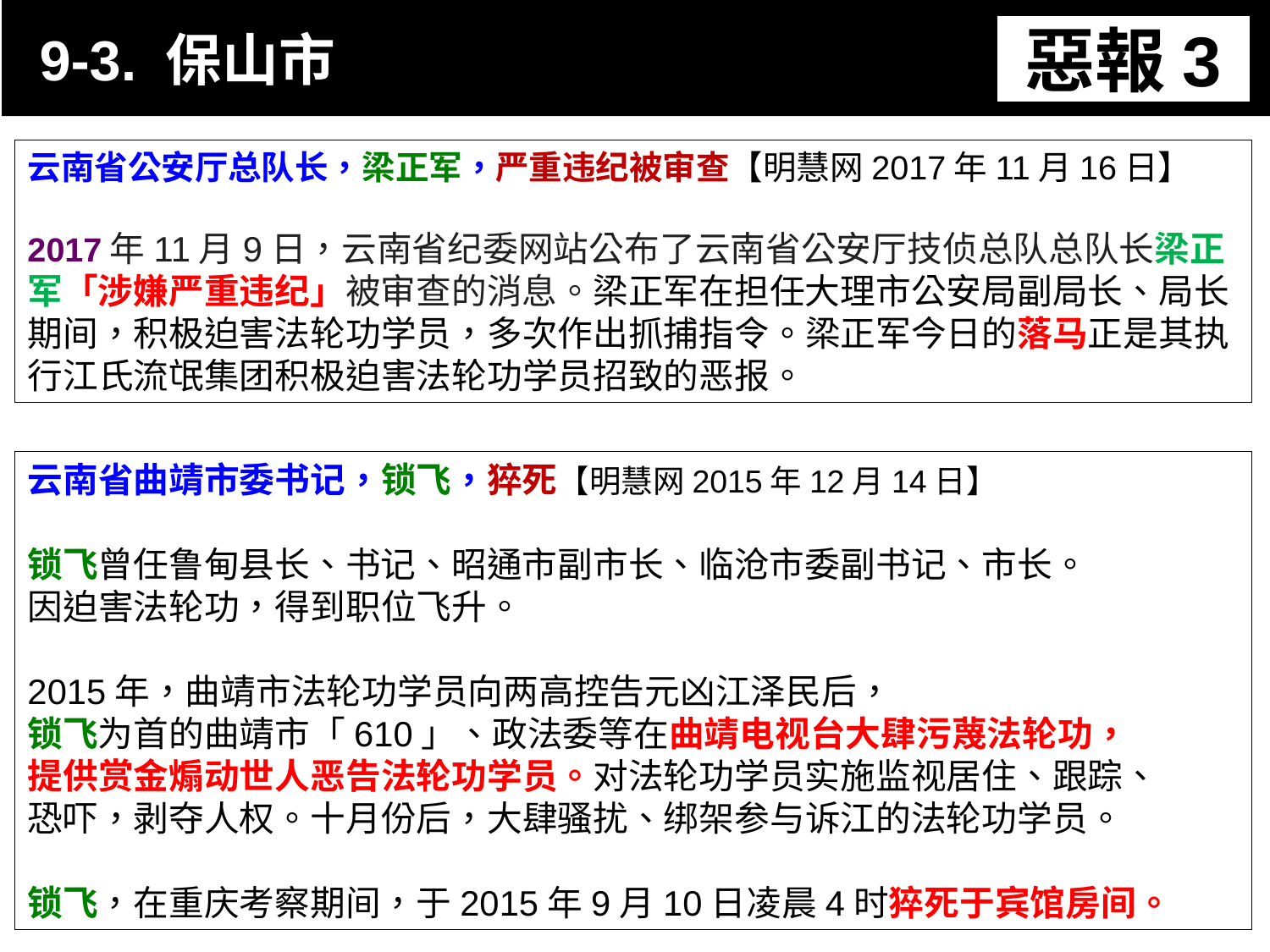

9-3. 保山市
惡報3

11-3. XX市官員惡報實例
云南省公安厅总队长，梁正军，严重违纪被审查【明慧网2017年11月16日】

2017年11月9日，云南省纪委网站公布了云南省公安厅技侦总队总队长梁正军「涉嫌严重违纪」被审查的消息。梁正军在担任大理市公安局副局长、局长期间，积极迫害法轮功学员，多次作出抓捕指令。梁正军今日的落马正是其执行江氏流氓集团积极迫害法轮功学员招致的恶报。
云南省曲靖市委书记，锁飞，猝死【明慧网2015年12月14日】

锁飞曾任鲁甸县长、书记、昭通市副市长、临沧市委副书记、市长。
因迫害法轮功，得到职位飞升。

2015年，曲靖市法轮功学员向两高控告元凶江泽民后，
锁飞为首的曲靖市「610」、政法委等在曲靖电视台大肆污蔑法轮功，
提供赏金煽动世人恶告法轮功学员。对法轮功学员实施监视居住、跟踪、
恐吓，剥夺人权。十月份后，大肆骚扰、绑架参与诉江的法轮功学员。

锁飞，在重庆考察期间，于2015年9月10日凌晨4时猝死于宾馆房间。